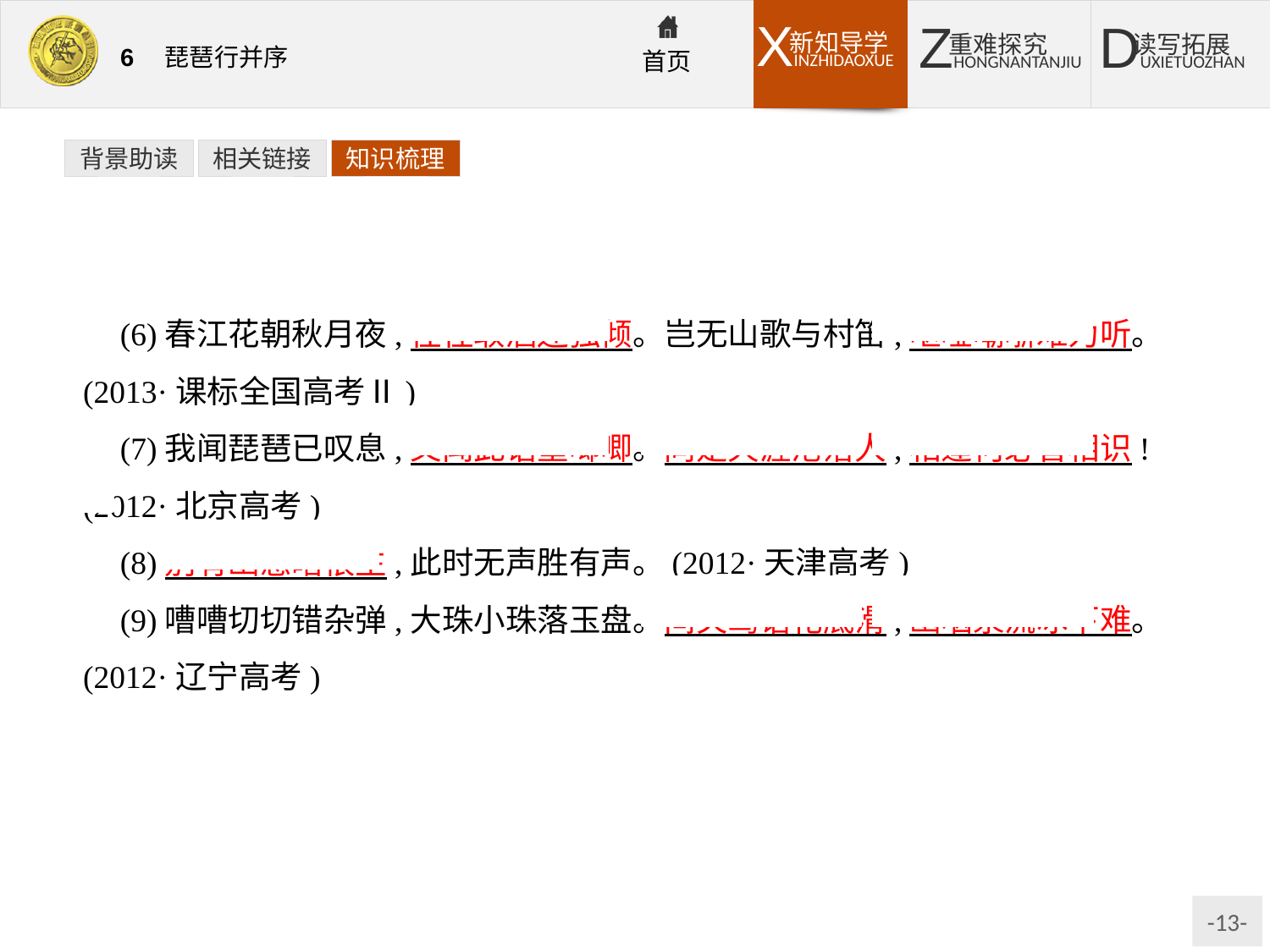

背景助读
相关链接
知识梳理
(6)春江花朝秋月夜,往往取酒还独倾。岂无山歌与村笛,呕哑嘲哳难为听。(2013·课标全国高考Ⅱ)
(7)我闻琵琶已叹息,又闻此语重唧唧。同是天涯沦落人,相逢何必曾相识!(2012·北京高考)
(8)别有幽愁暗恨生,此时无声胜有声。(2012·天津高考)
(9)嘈嘈切切错杂弹,大珠小珠落玉盘。间关莺语花底滑,幽咽泉流冰下难。(2012·辽宁高考)